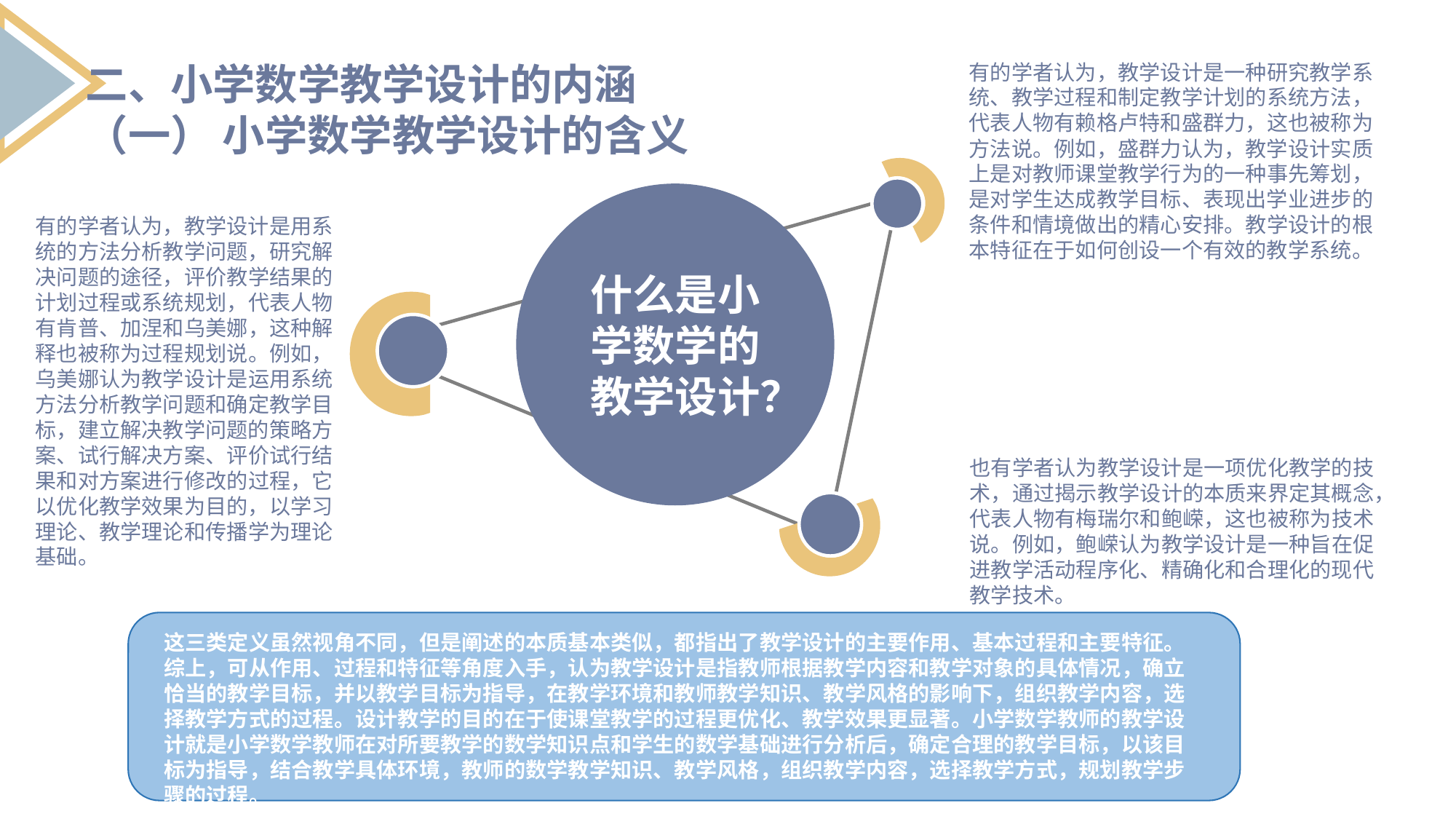

二、小学数学教学设计的内涵
（一） 小学数学教学设计的含义

有的学者认为，教学设计是一种研究教学系统、教学过程和制定教学计划的系统方法，代表人物有赖格卢特和盛群力，这也被称为方法说。例如，盛群力认为，教学设计实质上是对教师课堂教学行为的一种事先筹划，是对学生达成教学目标、表现出学业进步的条件和情境做出的精心安排。教学设计的根本特征在于如何创设一个有效的教学系统。

什么是小学数学的教学设计？

有的学者认为，教学设计是用系统的方法分析教学问题，研究解决问题的途径，评价教学结果的计划过程或系统规划，代表人物有肯普、加涅和乌美娜，这种解释也被称为过程规划说。例如，乌美娜认为教学设计是运用系统方法分析教学问题和确定教学目标，建立解决教学问题的策略方案、试行解决方案、评价试行结果和对方案进行修改的过程，它以优化教学效果为目的，以学习理论、教学理论和传播学为理论基础。
也有学者认为教学设计是一项优化教学的技术，通过揭示教学设计的本质来界定其概念，代表人物有梅瑞尔和鲍嵘，这也被称为技术说。例如，鲍嵘认为教学设计是一种旨在促进教学活动程序化、精确化和合理化的现代教学技术。

这三类定义虽然视角不同，但是阐述的本质基本类似，都指出了教学设计的主要作用、基本过程和主要特征。
综上，可从作用、过程和特征等角度入手，认为教学设计是指教师根据教学内容和教学对象的具体情况，确立恰当的教学目标，并以教学目标为指导，在教学环境和教师教学知识、教学风格的影响下，组织教学内容，选择教学方式的过程。设计教学的目的在于使课堂教学的过程更优化、教学效果更显著。小学数学教师的教学设计就是小学数学教师在对所要教学的数学知识点和学生的数学基础进行分析后，确定合理的教学目标，以该目标为指导，结合教学具体环境，教师的数学教学知识、教学风格，组织教学内容，选择教学方式，规划教学步骤的过程。